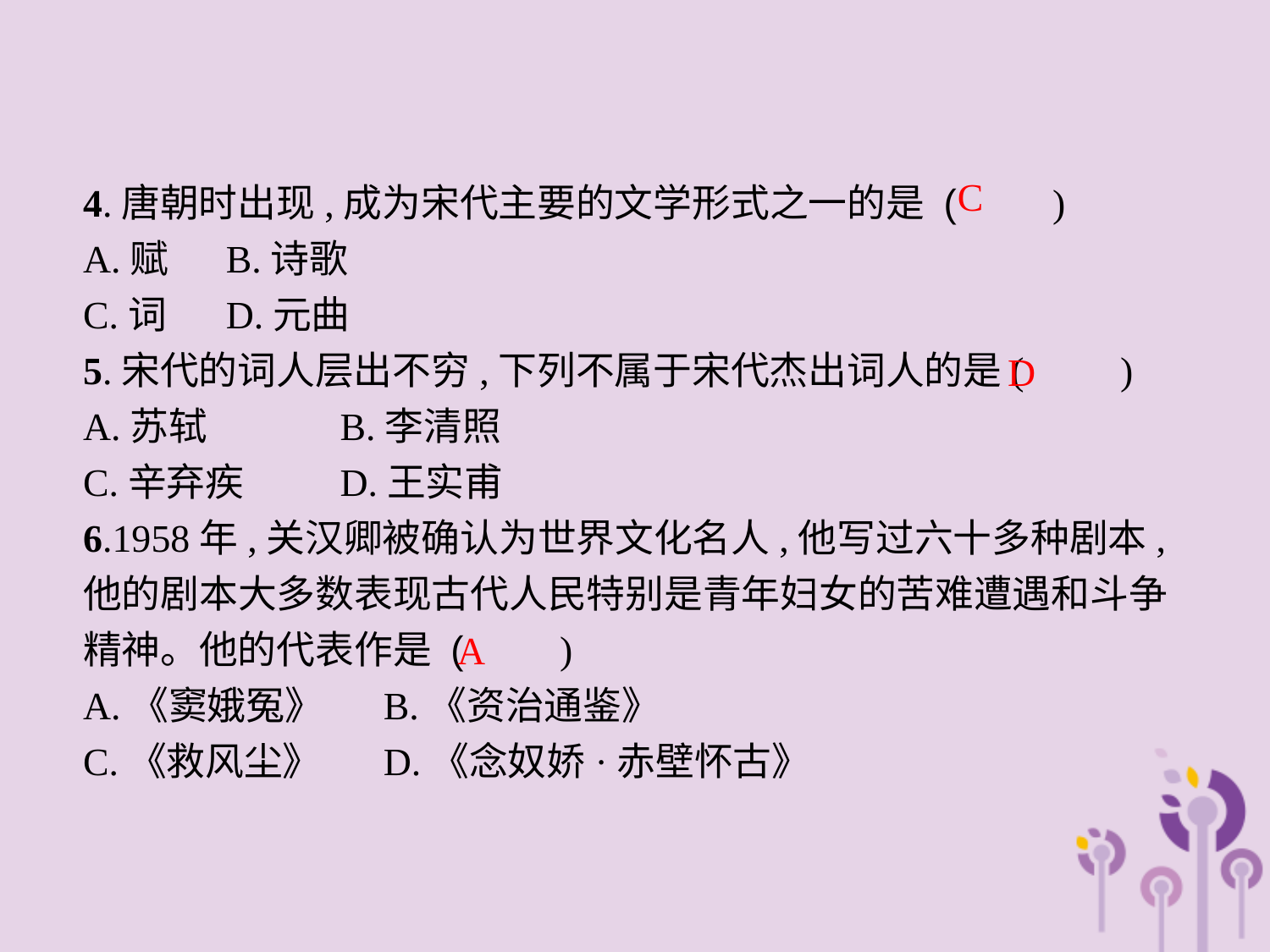

C
4.唐朝时出现,成为宋代主要的文学形式之一的是 (　　)
A.赋	B.诗歌
C.词	D.元曲
5.宋代的词人层出不穷,下列不属于宋代杰出词人的是(　　)
A.苏轼		B.李清照
C.辛弃疾	D.王实甫
6.1958年,关汉卿被确认为世界文化名人,他写过六十多种剧本,他的剧本大多数表现古代人民特别是青年妇女的苦难遭遇和斗争精神。他的代表作是 (　　)
A.《窦娥冤》	B.《资治通鉴》
C.《救风尘》	D.《念奴娇·赤壁怀古》
D
A